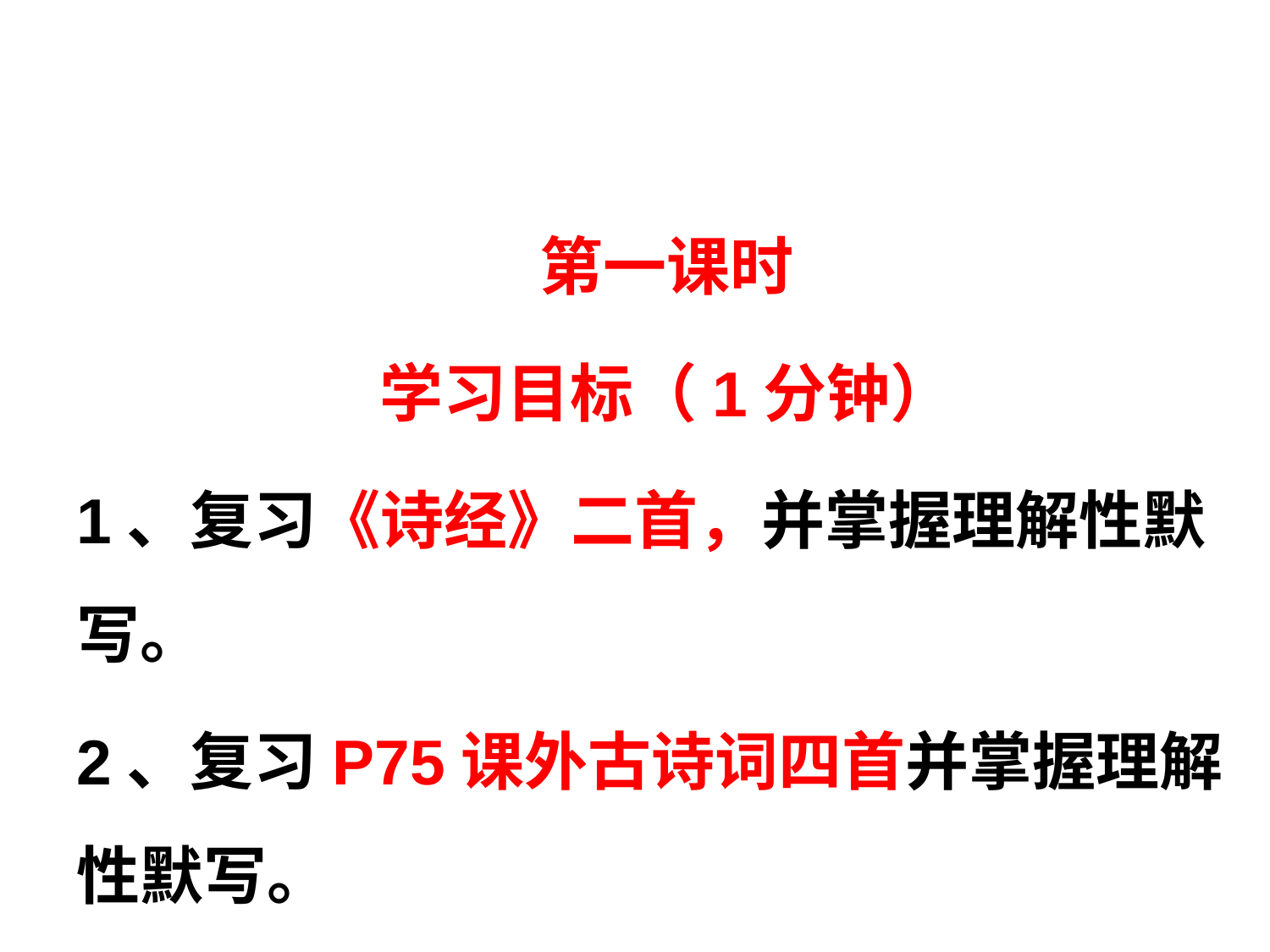

第一课时
学习目标（1分钟）
1、复习《诗经》二首，并掌握理解性默写。
2、复习P75课外古诗词四首并掌握理解性默写。